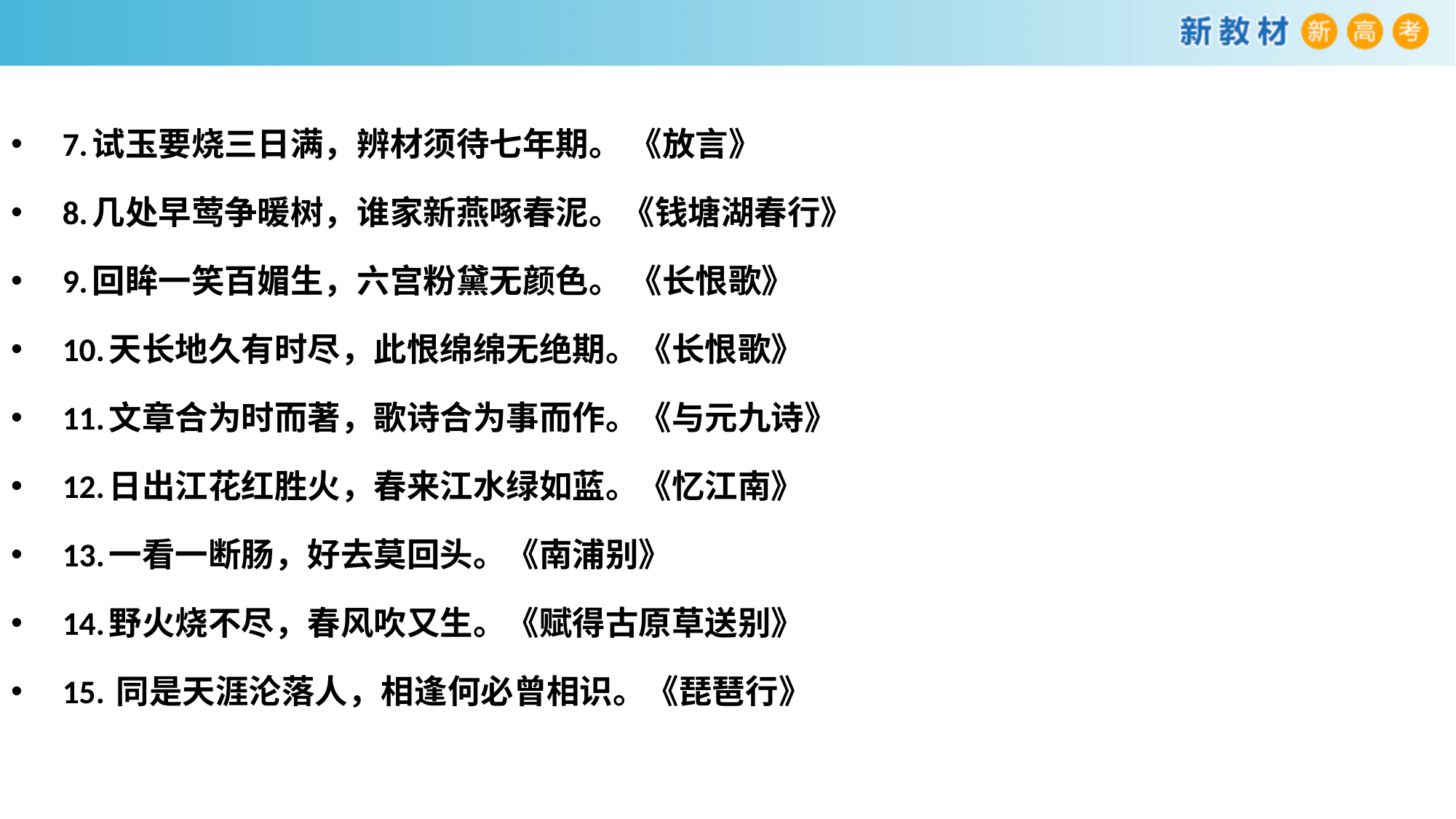

7.试玉要烧三日满，辨材须待七年期。 《放言》
8.几处早莺争暖树，谁家新燕啄春泥。《钱塘湖春行》
9.回眸一笑百媚生，六宫粉黛无颜色。 《长恨歌》
10.天长地久有时尽，此恨绵绵无绝期。《长恨歌》
11.文章合为时而著，歌诗合为事而作。《与元九诗》
12.日出江花红胜火，春来江水绿如蓝。《忆江南》
13.一看一断肠，好去莫回头。《南浦别》
14.野火烧不尽，春风吹又生。《赋得古原草送别》
15. 同是天涯沦落人，相逢何必曾相识。《琵琶行》